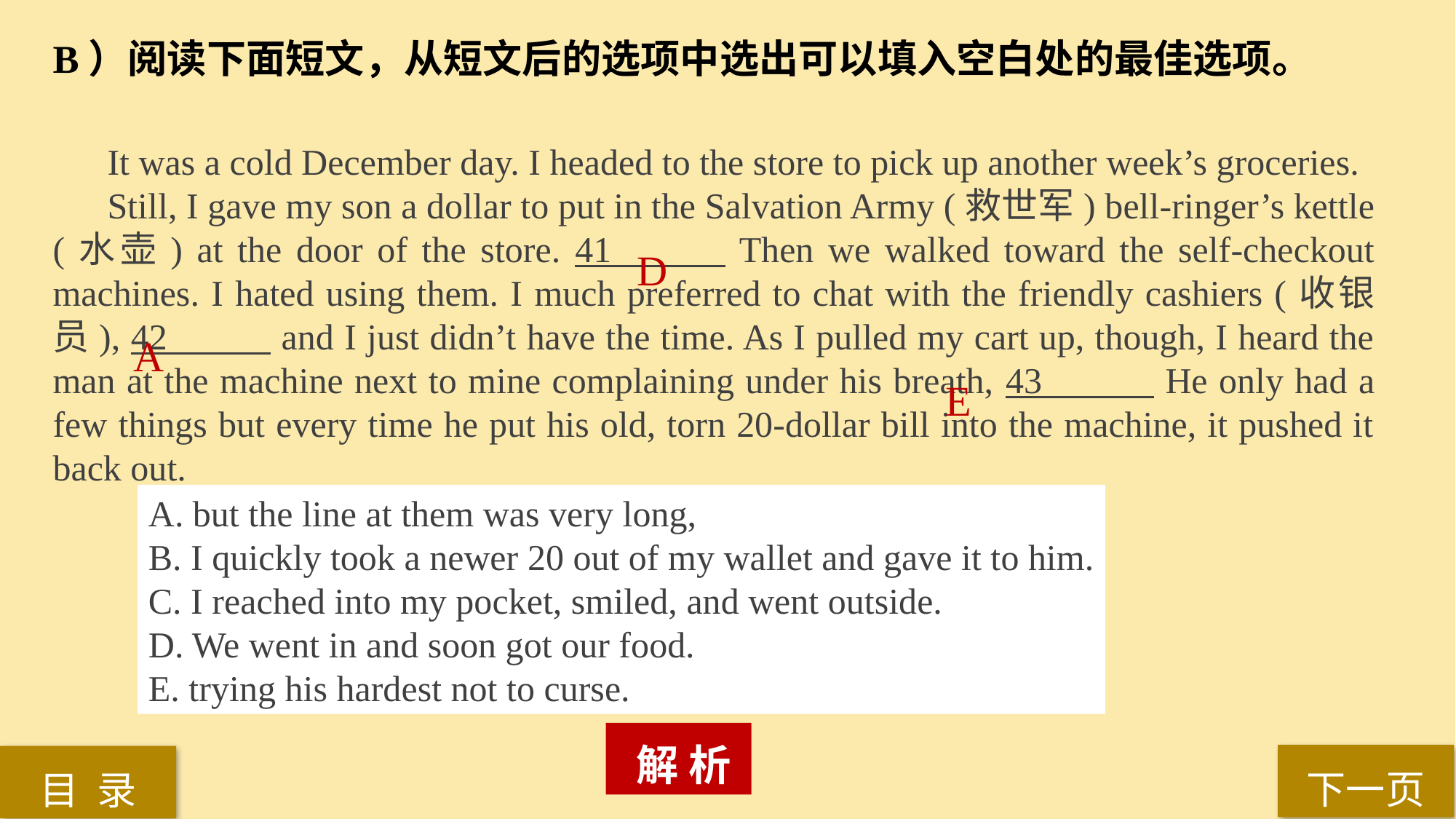

B）阅读下面短文，从短文后的选项中选出可以填入空白处的最佳选项。
      It was a cold December day. I headed to the store to pick up another week’s groceries.
Still, I gave my son a dollar to put in the Salvation Army (救世军) bell-ringer’s kettle (水壶) at the door of the store. 41         Then we walked toward the self-checkout machines. I hated using them. I much preferred to chat with the friendly cashiers (收银员), 42           and I just didn’t have the time. As I pulled my cart up, though, I heard the man at the machine next to mine complaining under his breath, 43           He only had a few things but every time he put his old, torn 20-dollar bill into the machine, it pushed it back out.
D
A
E
A. but the line at them was very long,
B. I quickly took a newer 20 out of my wallet and gave it to him.
C. I reached into my pocket, smiled, and went outside.
D. We went in and soon got our food.
E. trying his hardest not to curse.
 解 析